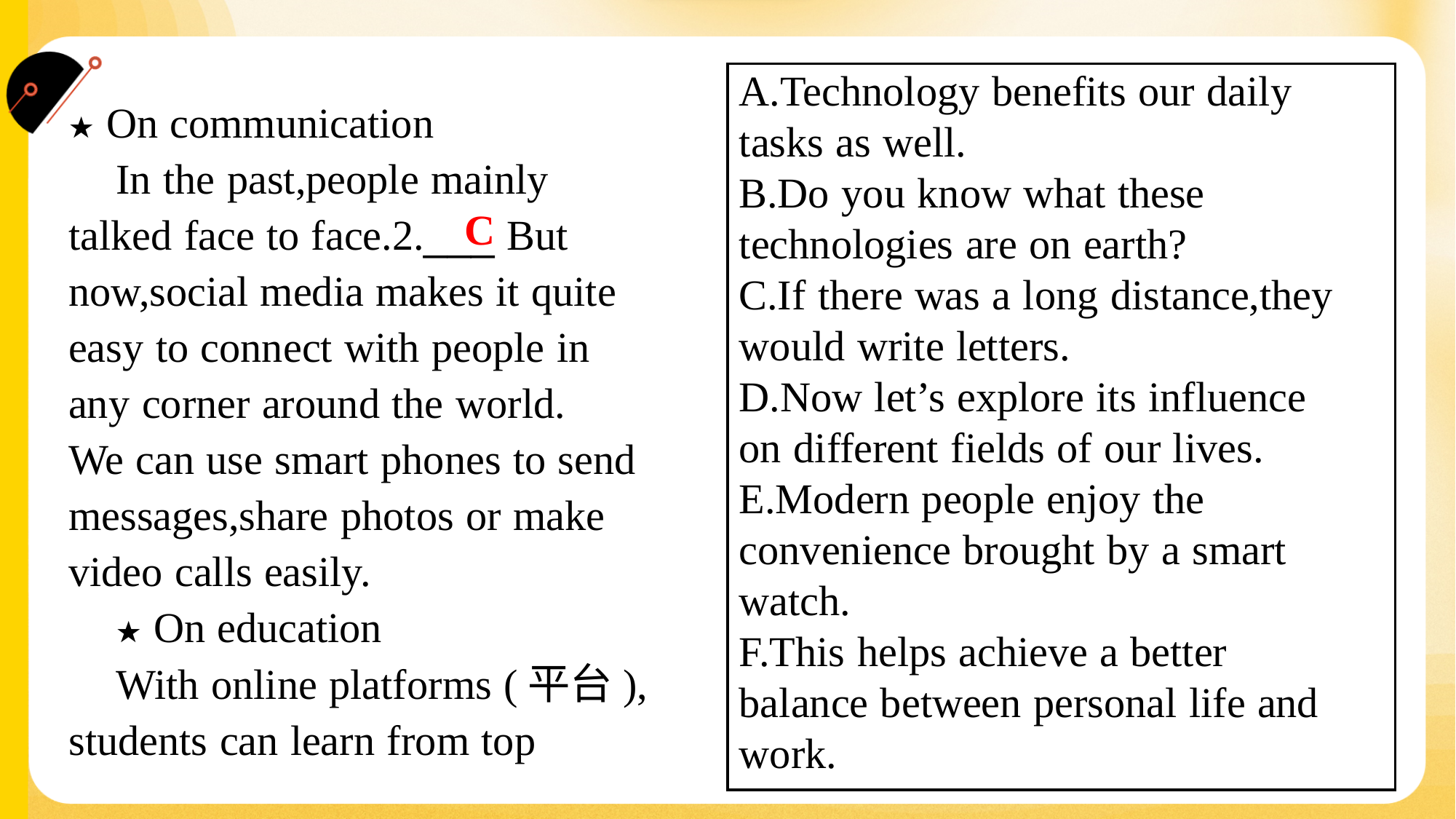

A.Technology benefits our daily
tasks as well.
B.Do you know what these
technologies are on earth?
C.If there was a long distance,they
would write letters.
D.Now let’s explore its influence
on different fields of our lives.
E.Modern people enjoy the
convenience brought by a smart
watch.
F.This helps achieve a better
balance between personal life and
work.
★ On communication
    In the past,people mainly
talked face to face.2.___ But
now,social media makes it quite
easy to connect with people in
any corner around the world.
We can use smart phones to send
messages,share photos or make
video calls easily.
    ★ On education
    With online platforms (平台),
students can learn from top

C